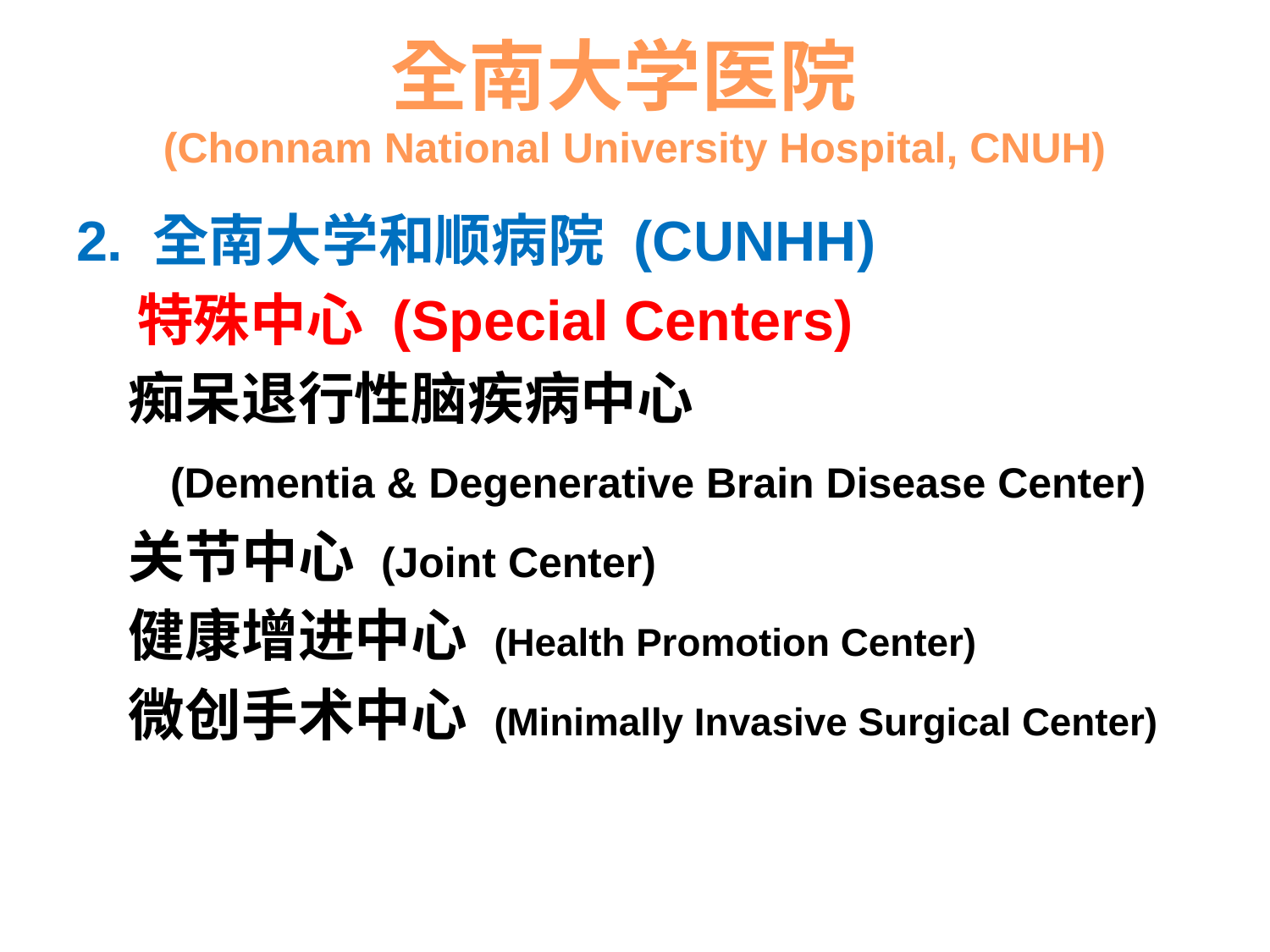

# 全南大学医院 (Chonnam National University Hospital, CNUH)
2. 全南大学和顺病院 (CUNHH)
   特殊中心 (Special Centers)
   痴呆退行性脑疾病中心
      (Dementia & Degenerative Brain Disease Center)
   关节中心 (Joint Center)
   健康增进中心 (Health Promotion Center)
   微创手术中心 (Minimally Invasive Surgical Center)